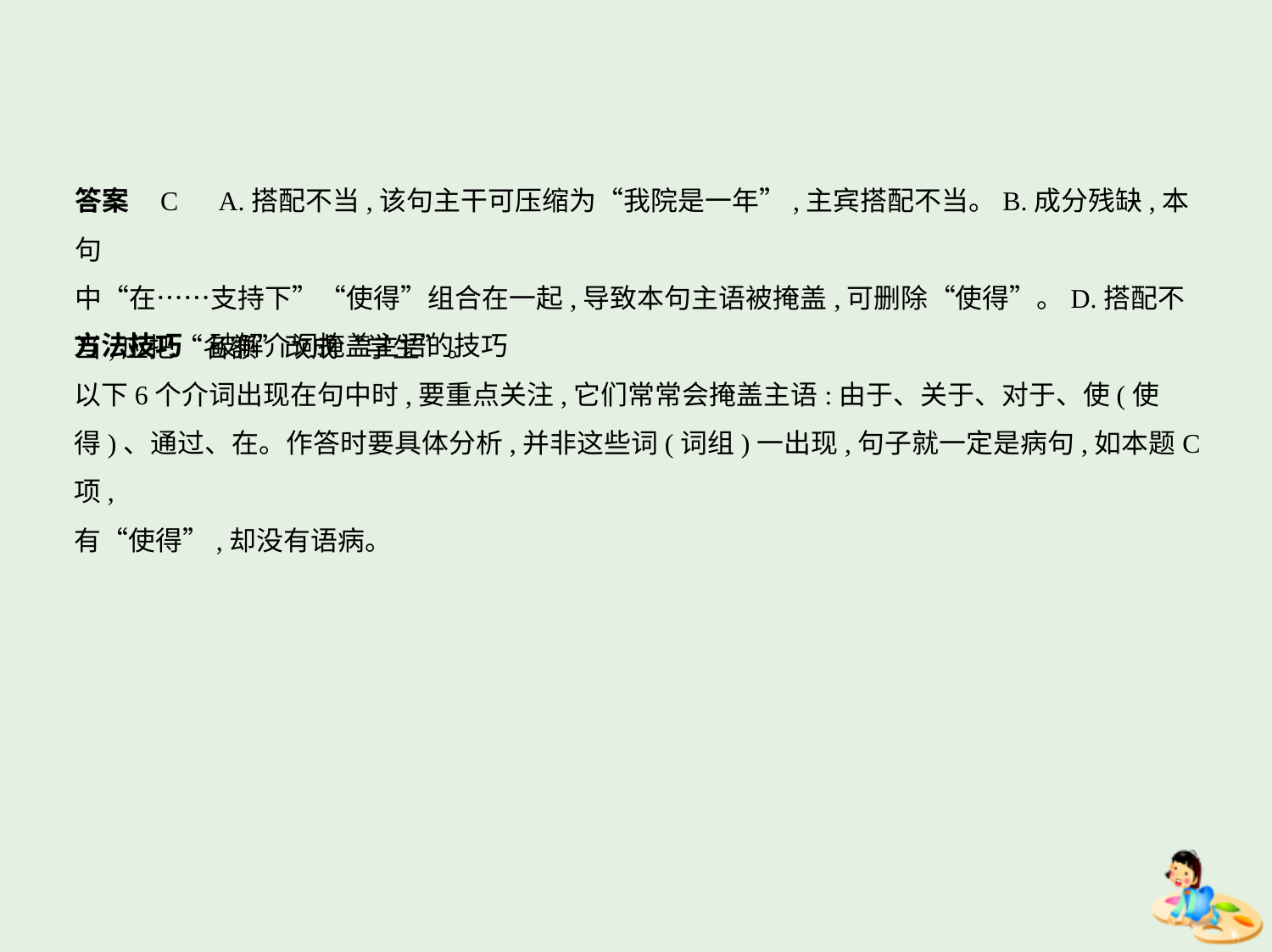

答案    C　A.搭配不当,该句主干可压缩为“我院是一年”,主宾搭配不当。B.成分残缺,本句
中“在……支持下”“使得”组合在一起,导致本句主语被掩盖,可删除“使得”。D.搭配不
当,应把“名额”改成“学生”。
方法技巧　破解介词掩盖主语的技巧
以下6个介词出现在句中时,要重点关注,它们常常会掩盖主语:由于、关于、对于、使(使
得)、通过、在。作答时要具体分析,并非这些词(词组)一出现,句子就一定是病句,如本题C项,
有“使得”,却没有语病。